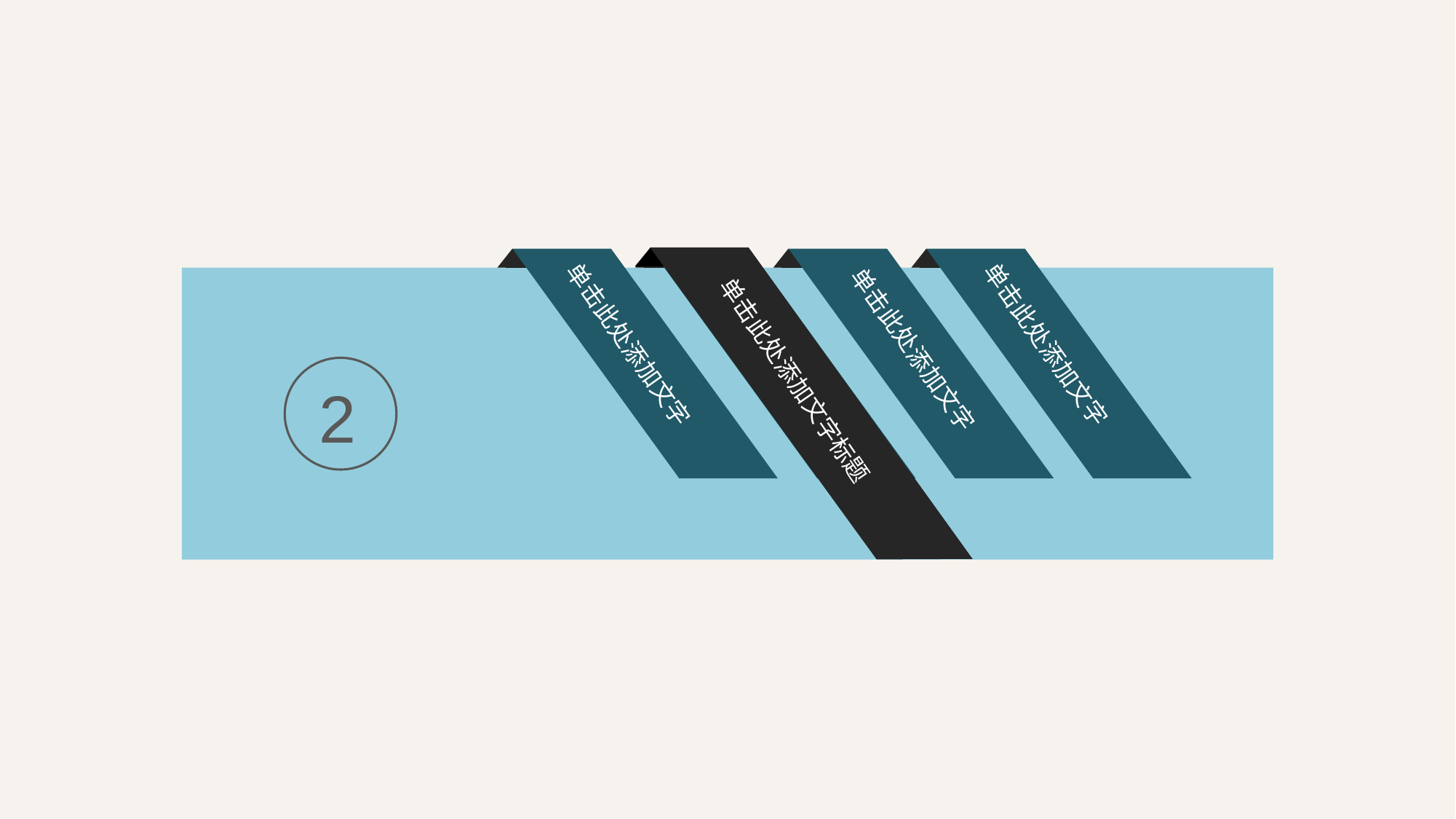

单击此处添加文字

单击此处添加文字

单击此处添加文字

单击此处添加文字

单击此处添加文字标题

2